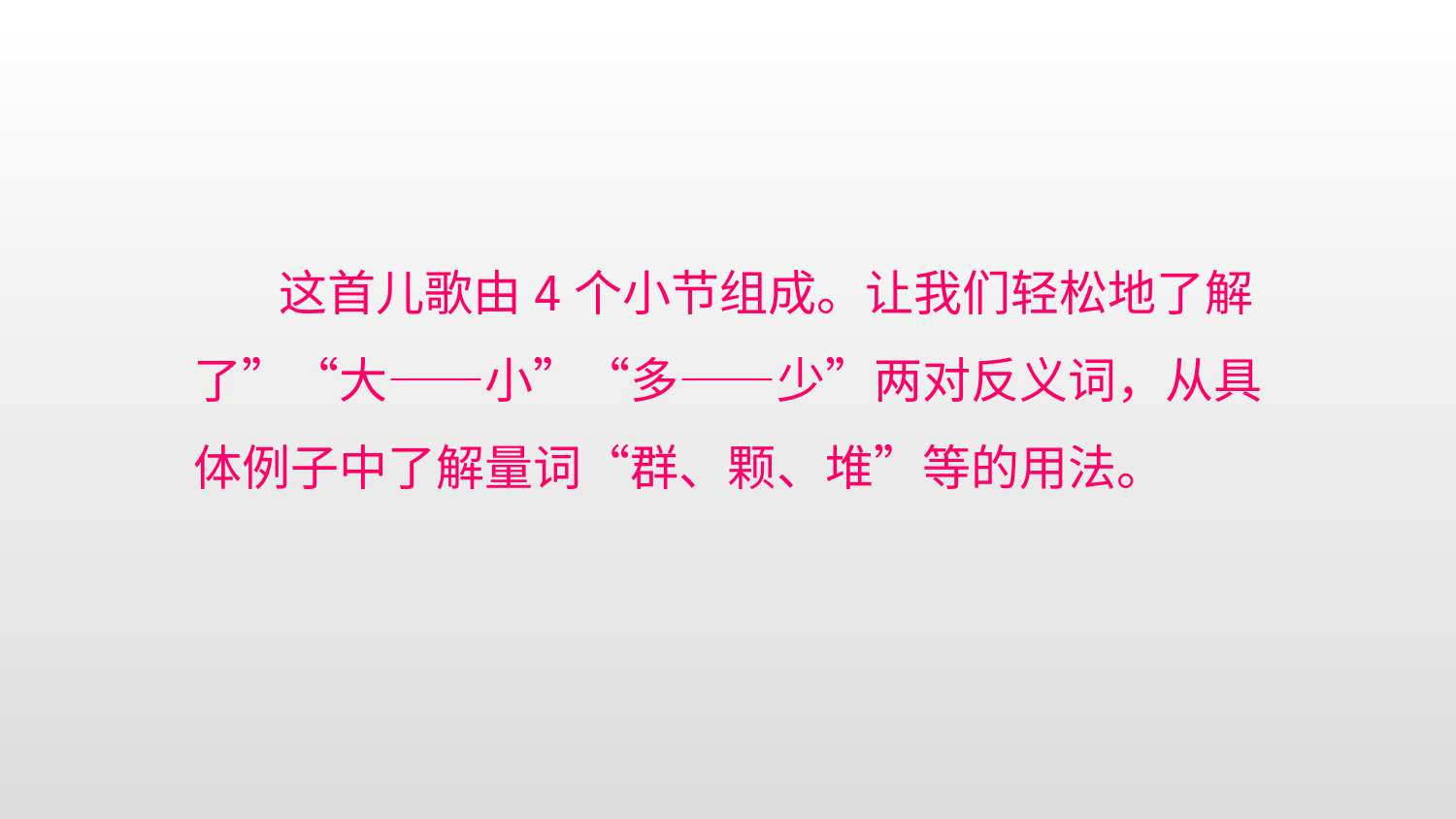

这首儿歌由4个小节组成。让我们轻松地了解了”“大——小”“多——少”两对反义词，从具体例子中了解量词“群、颗、堆”等的用法。